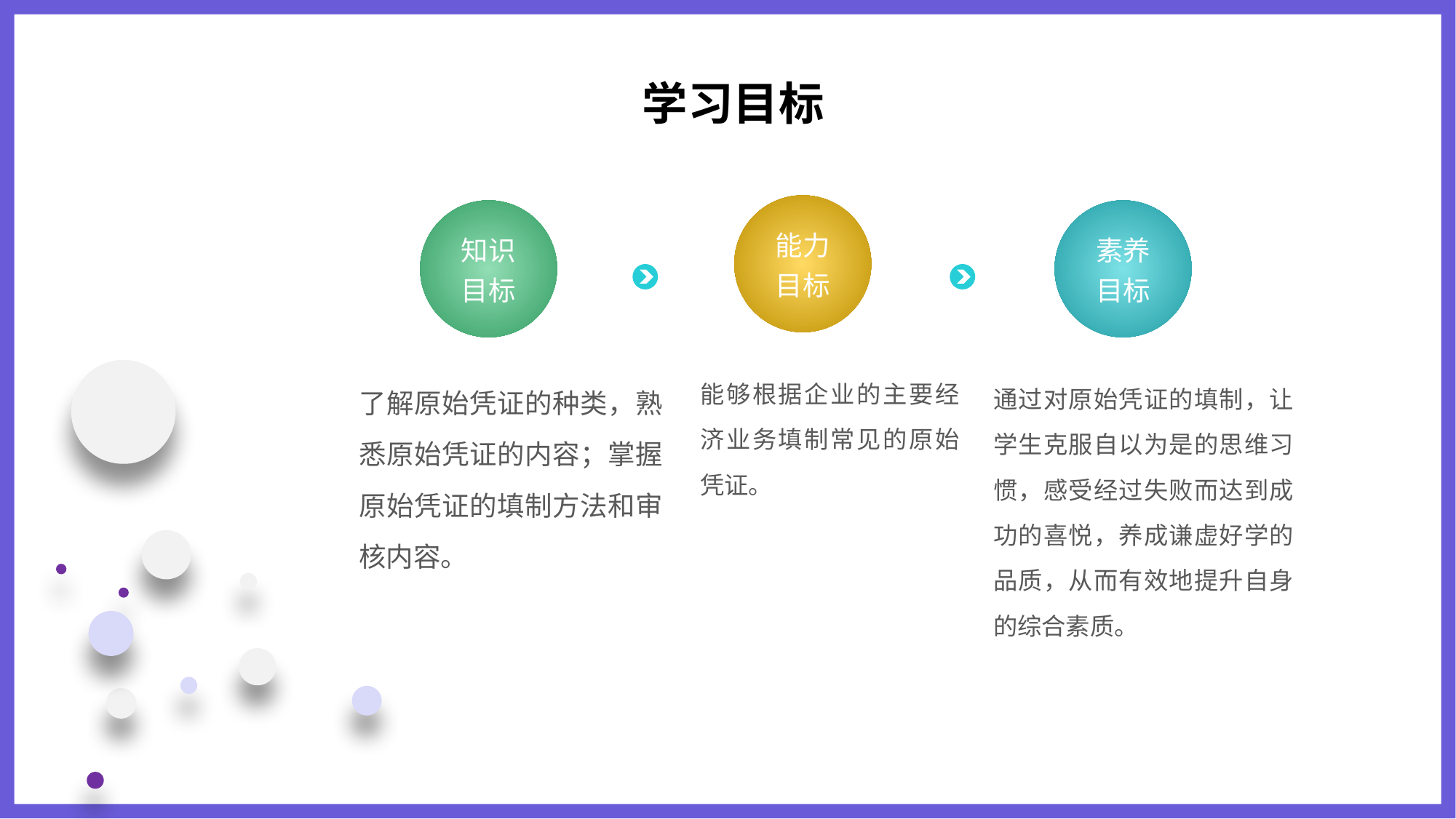

学习目标
能力
目标
能够根据企业的主要经济业务填制常见的原始凭证。
知识
目标
了解原始凭证的种类，熟悉原始凭证的内容；掌握原始凭证的填制方法和审核内容。
素养
目标
通过对原始凭证的填制，让学生克服自以为是的思维习惯，感受经过失败而达到成功的喜悦，养成谦虚好学的品质，从而有效地提升自身的综合素质。